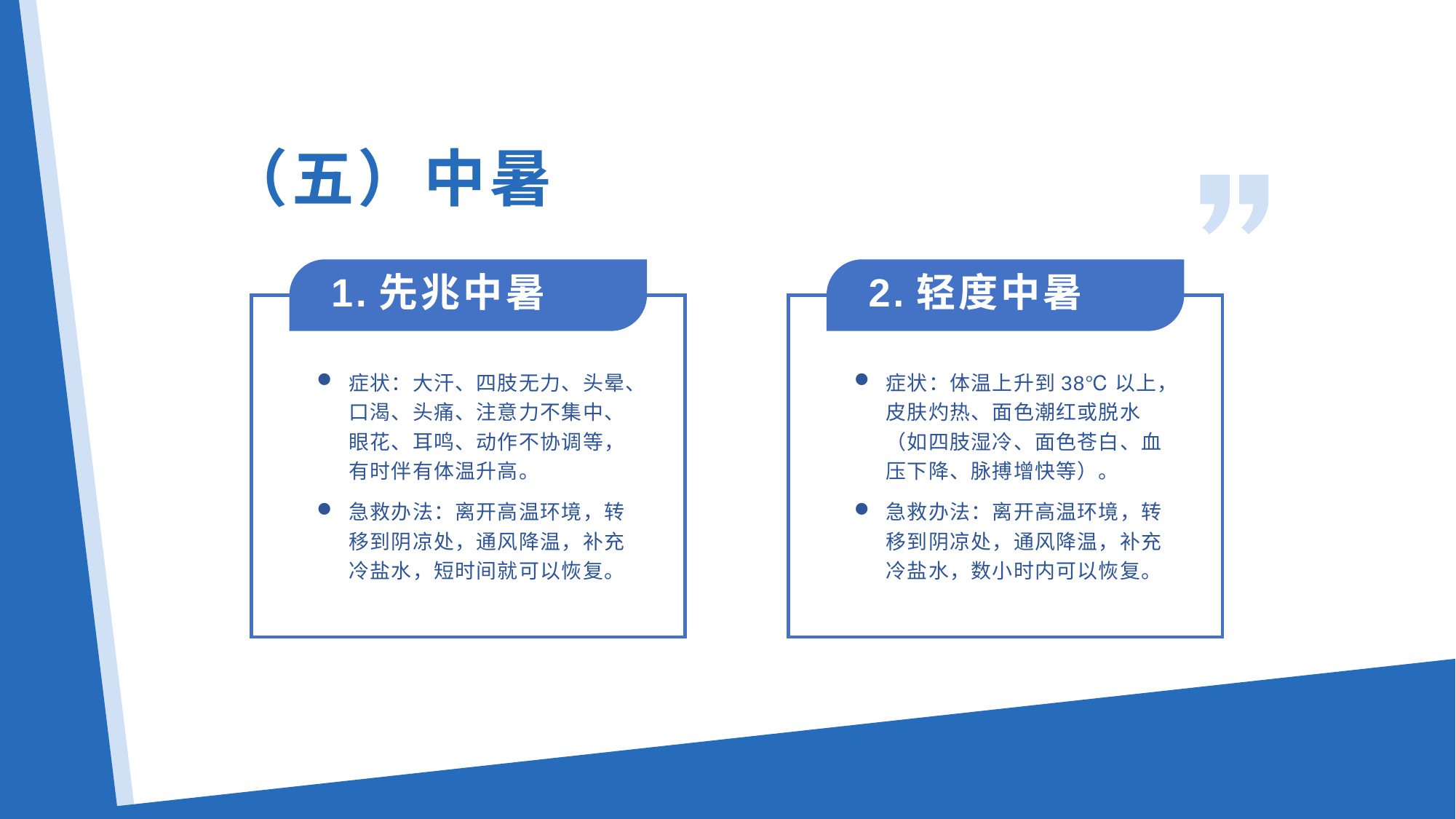

（五）中暑

1.先兆中暑
2.轻度中暑

症状：大汗、四肢无力、头晕、口渴、头痛、注意力不集中、眼花、耳鸣、动作不协调等，有时伴有体温升高。
急救办法：离开高温环境，转移到阴凉处，通风降温，补充冷盐水，短时间就可以恢复。
症状：体温上升到38℃以上，皮肤灼热、面色潮红或脱水（如四肢湿冷、面色苍白、血压下降、脉搏增快等）。
急救办法：离开高温环境，转移到阴凉处，通风降温，补充冷盐水，数小时内可以恢复。